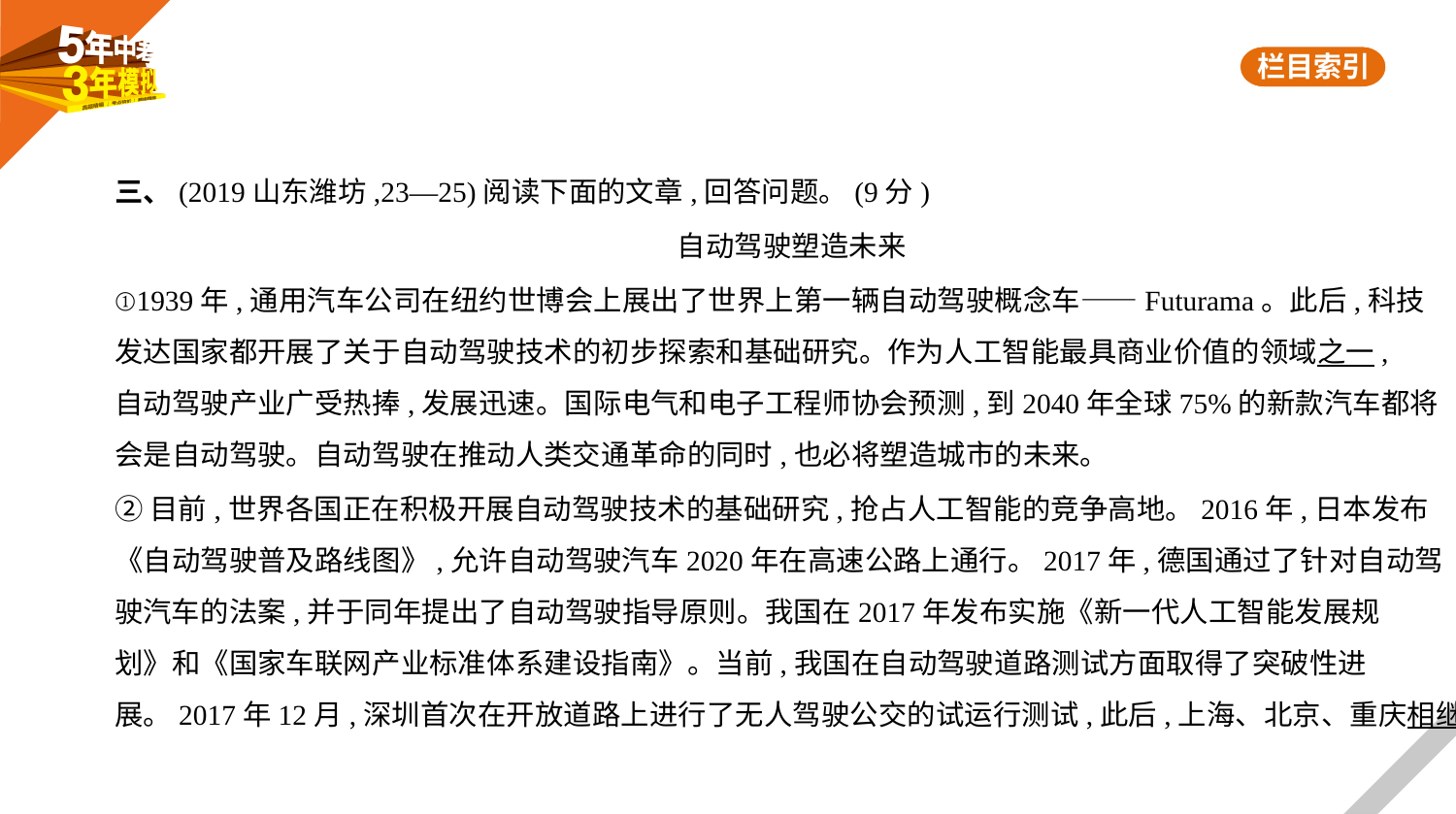

三、(2019山东潍坊,23—25)阅读下面的文章,回答问题。(9分)
自动驾驶塑造未来
①1939年,通用汽车公司在纽约世博会上展出了世界上第一辆自动驾驶概念车——Futurama。此后,科技
发达国家都开展了关于自动驾驶技术的初步探索和基础研究。作为人工智能最具商业价值的领域之一,
自动驾驶产业广受热捧,发展迅速。国际电气和电子工程师协会预测,到2040年全球75%的新款汽车都将
会是自动驾驶。自动驾驶在推动人类交通革命的同时,也必将塑造城市的未来。
②目前,世界各国正在积极开展自动驾驶技术的基础研究,抢占人工智能的竞争高地。2016年,日本发布
《自动驾驶普及路线图》,允许自动驾驶汽车2020年在高速公路上通行。2017年,德国通过了针对自动驾
驶汽车的法案,并于同年提出了自动驾驶指导原则。我国在2017年发布实施《新一代人工智能发展规
划》和《国家车联网产业标准体系建设指南》。当前,我国在自动驾驶道路测试方面取得了突破性进
展。2017年12月,深圳首次在开放道路上进行了无人驾驶公交的试运行测试,此后,上海、北京、重庆相继